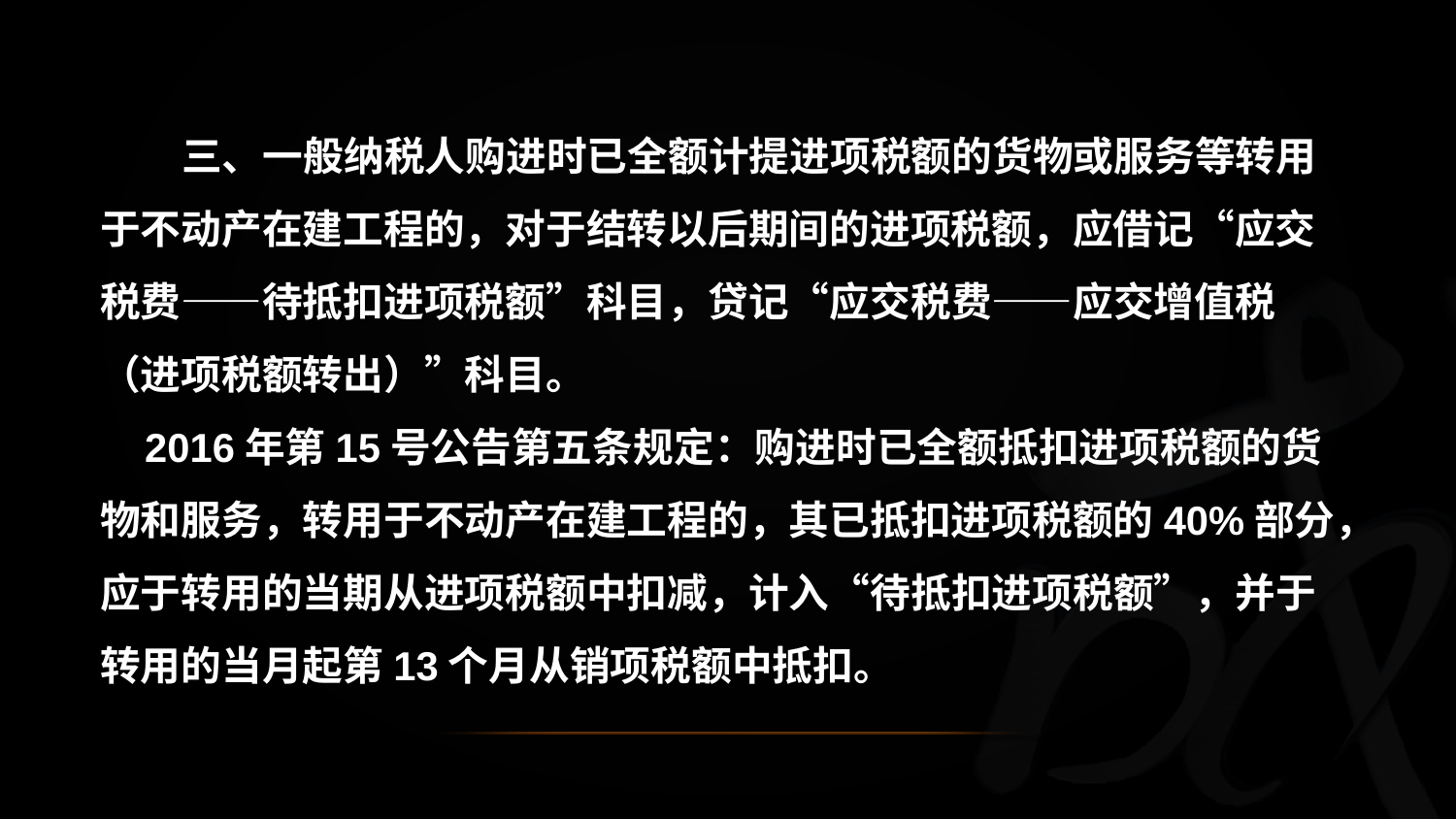

三、一般纳税人购进时已全额计提进项税额的货物或服务等转用于不动产在建工程的，对于结转以后期间的进项税额，应借记“应交税费——待抵扣进项税额”科目，贷记“应交税费——应交增值税（进项税额转出）”科目。
    2016年第15号公告第五条规定：购进时已全额抵扣进项税额的货物和服务，转用于不动产在建工程的，其已抵扣进项税额的40%部分，应于转用的当期从进项税额中扣减，计入“待抵扣进项税额”，并于转用的当月起第13个月从销项税额中抵扣。